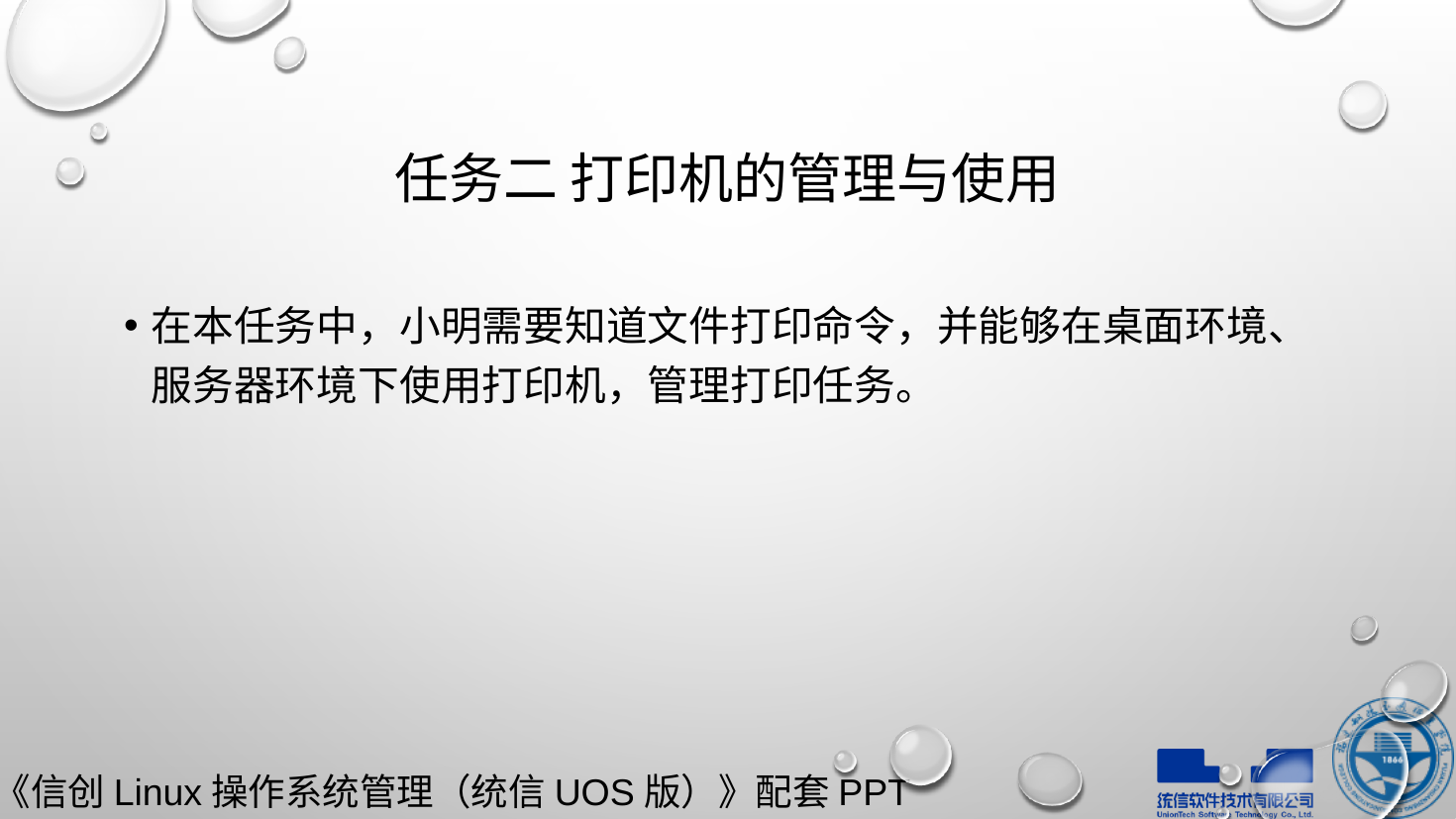

# 任务二 打印机的管理与使用
在本任务中，小明需要知道文件打印命令，并能够在桌面环境、服务器环境下使用打印机，管理打印任务。